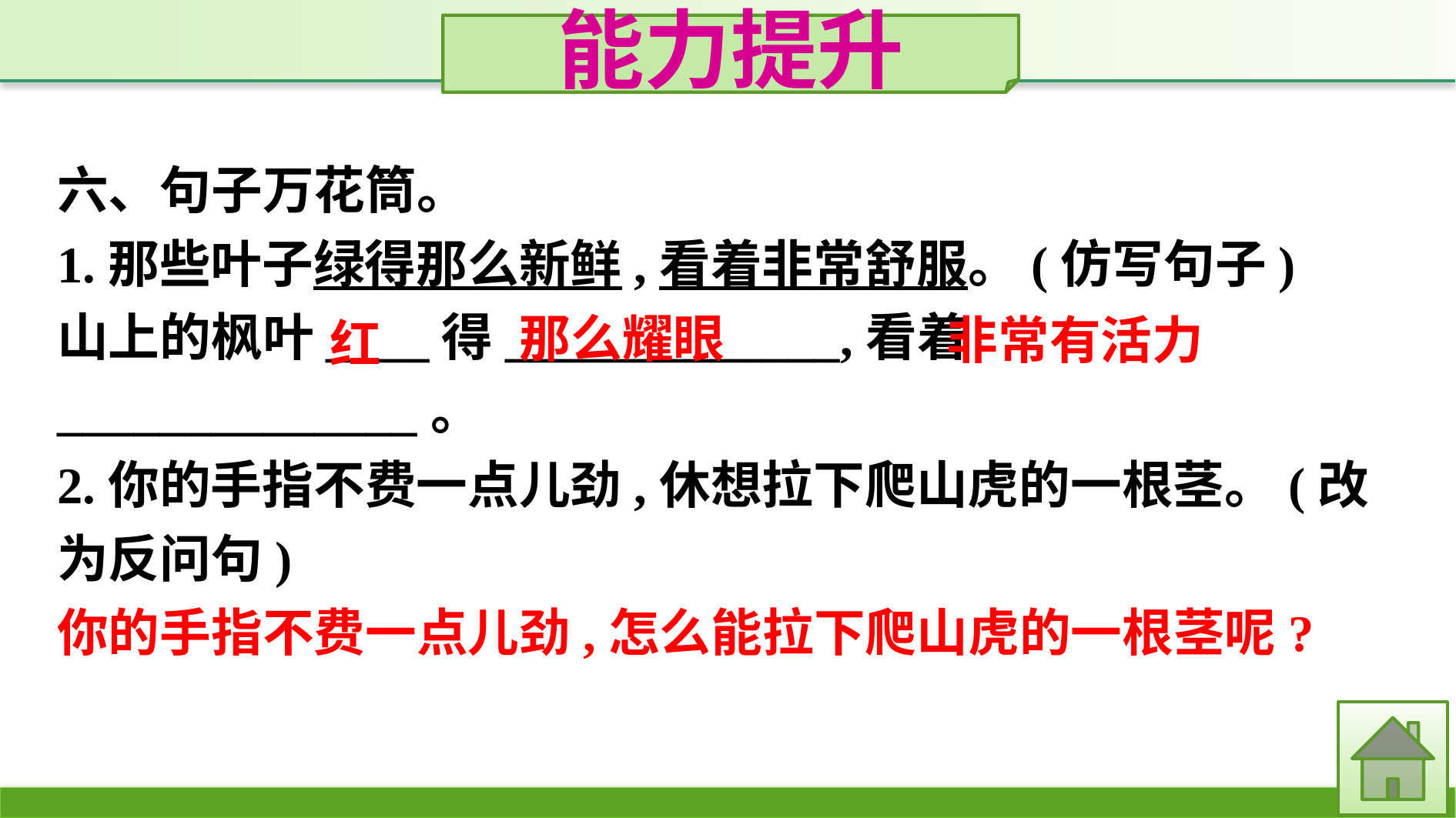

能力提升
六、句子万花筒。
1.那些叶子绿得那么新鲜,看着非常舒服。(仿写句子)
山上的枫叶____得_____________,看着______________。
2.你的手指不费一点儿劲,休想拉下爬山虎的一根茎。(改为反问句)
你的手指不费一点儿劲,怎么能拉下爬山虎的一根茎呢?
那么耀眼
非常有活力
红